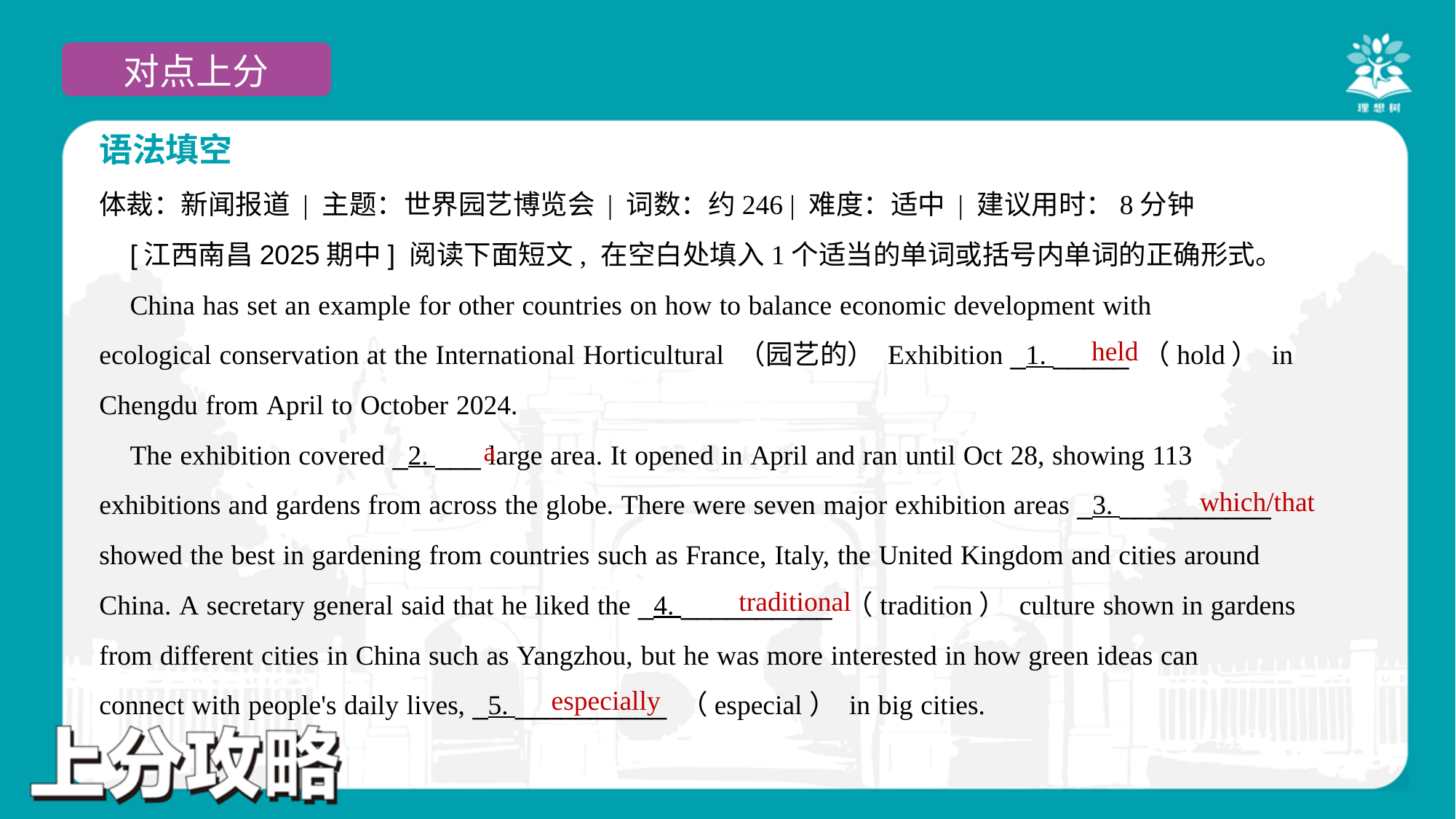

语法填空
体裁：新闻报道 | 主题：世界园艺博览会 | 词数：约246 | 难度：适中 | 建议用时：8分钟
    [江西南昌2025期中] 阅读下面短文, 在空白处填入1个适当的单词或括号内单词的正确形式。
    China has set an example for other countries on how to balance economic development with
ecological conservation at the International Horticultural （园艺的） Exhibition _1. _____ （hold） in
Chengdu from April to October 2024.
    The exhibition covered _2. ___ large area. It opened in April and ran until Oct 28, showing 113
exhibitions and gardens from across the globe. There were seven major exhibition areas _3. __________
showed the best in gardening from countries such as France, Italy, the United Kingdom and cities around
China. A secretary general said that he liked the _4. __________ （tradition） culture shown in gardens
from different cities in China such as Yangzhou, but he was more interested in how green ideas can
connect with people's daily lives, _5. __________ （especial） in big cities.

held
a
which/that
traditional
especially